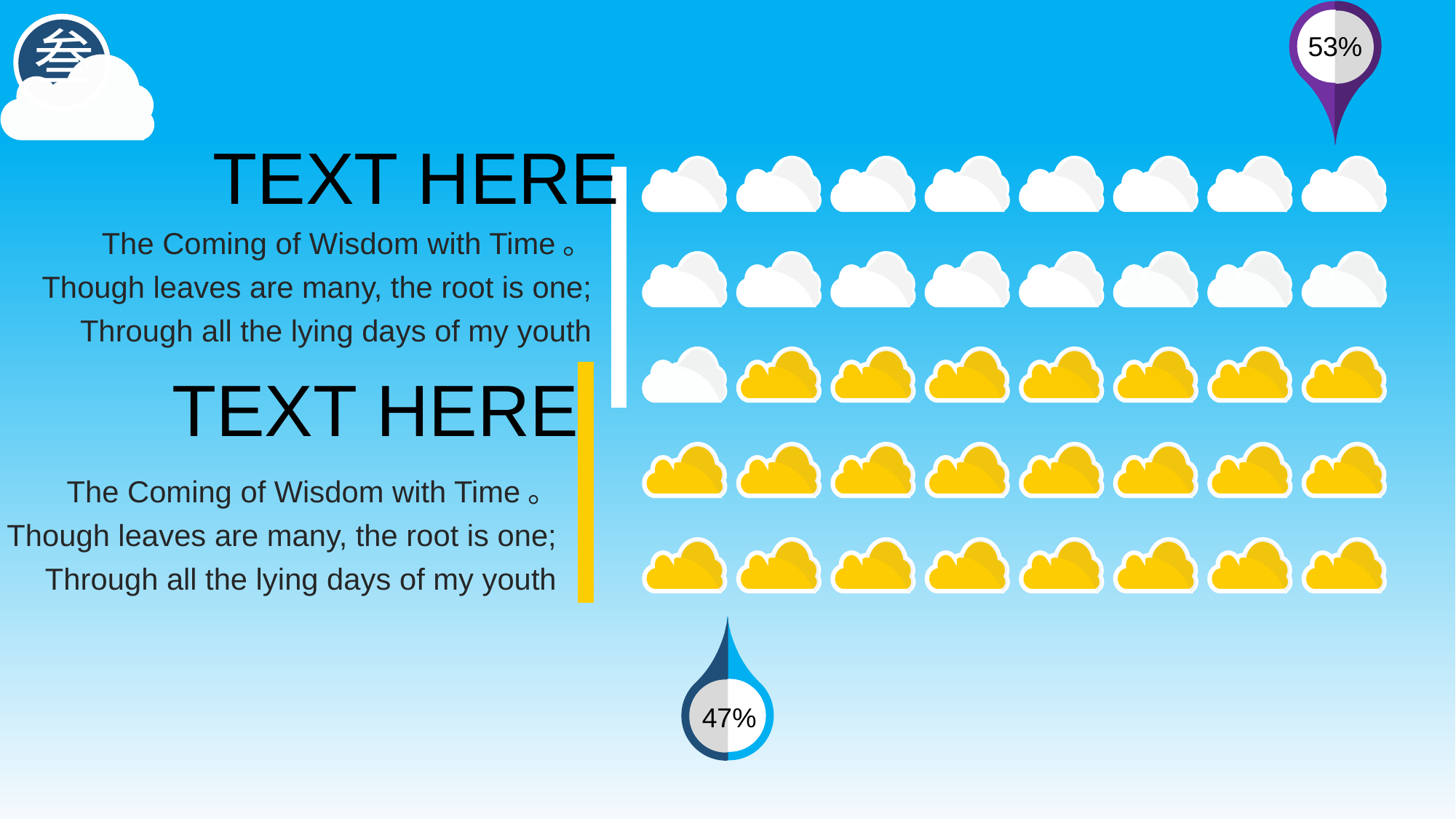

叁

53%
TEXT HERE

The Coming of Wisdom with Time。
Though leaves are many, the root is one;
Through all the lying days of my youth
TEXT HERE
The Coming of Wisdom with Time。
Though leaves are many, the root is one;
Through all the lying days of my youth

47%